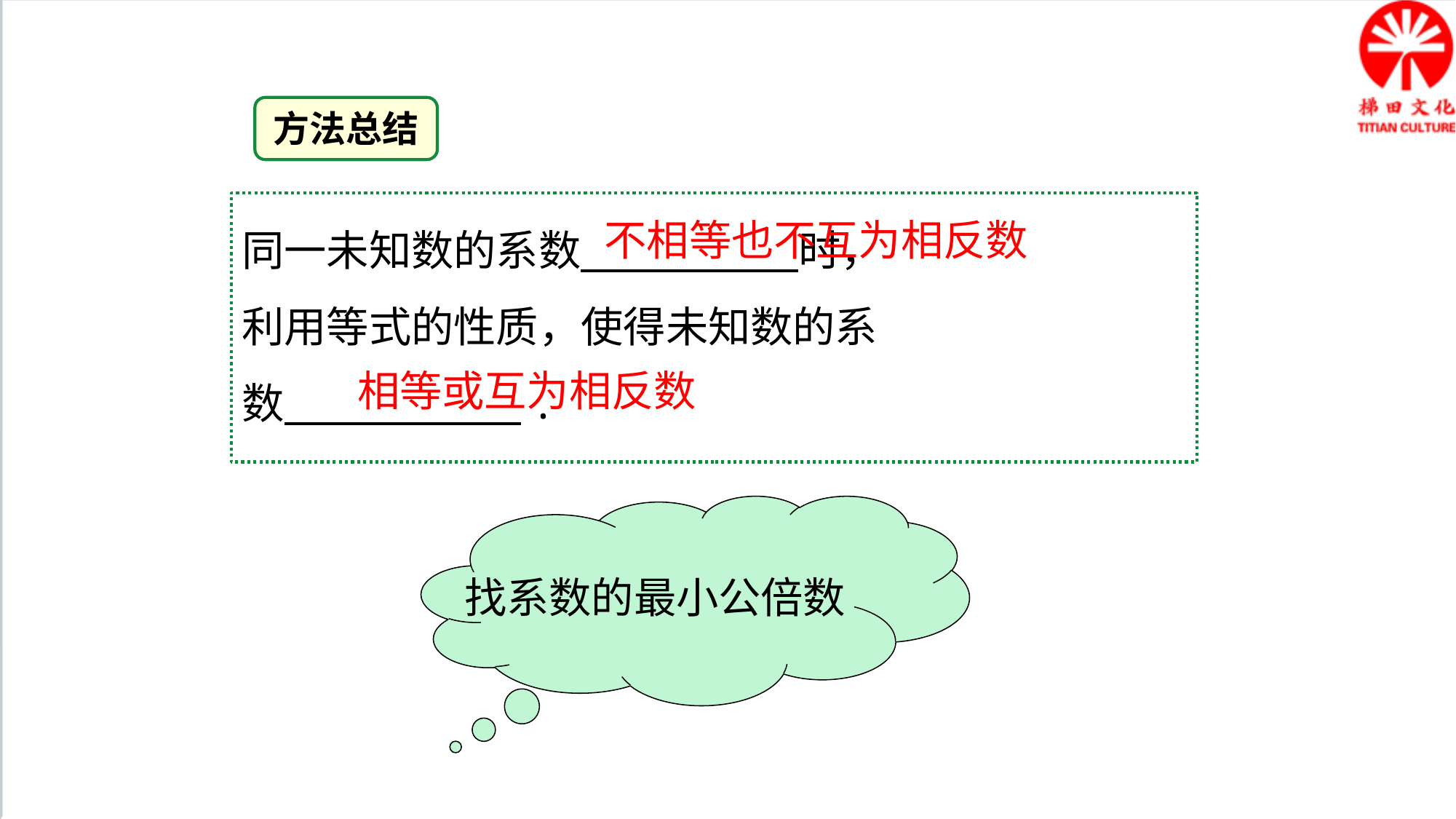

方法总结
同一未知数的系数                       时，
利用等式的性质，使得未知数的系
数                         .
不相等也不互为相反数
相等或互为相反数

找系数的最小公倍数